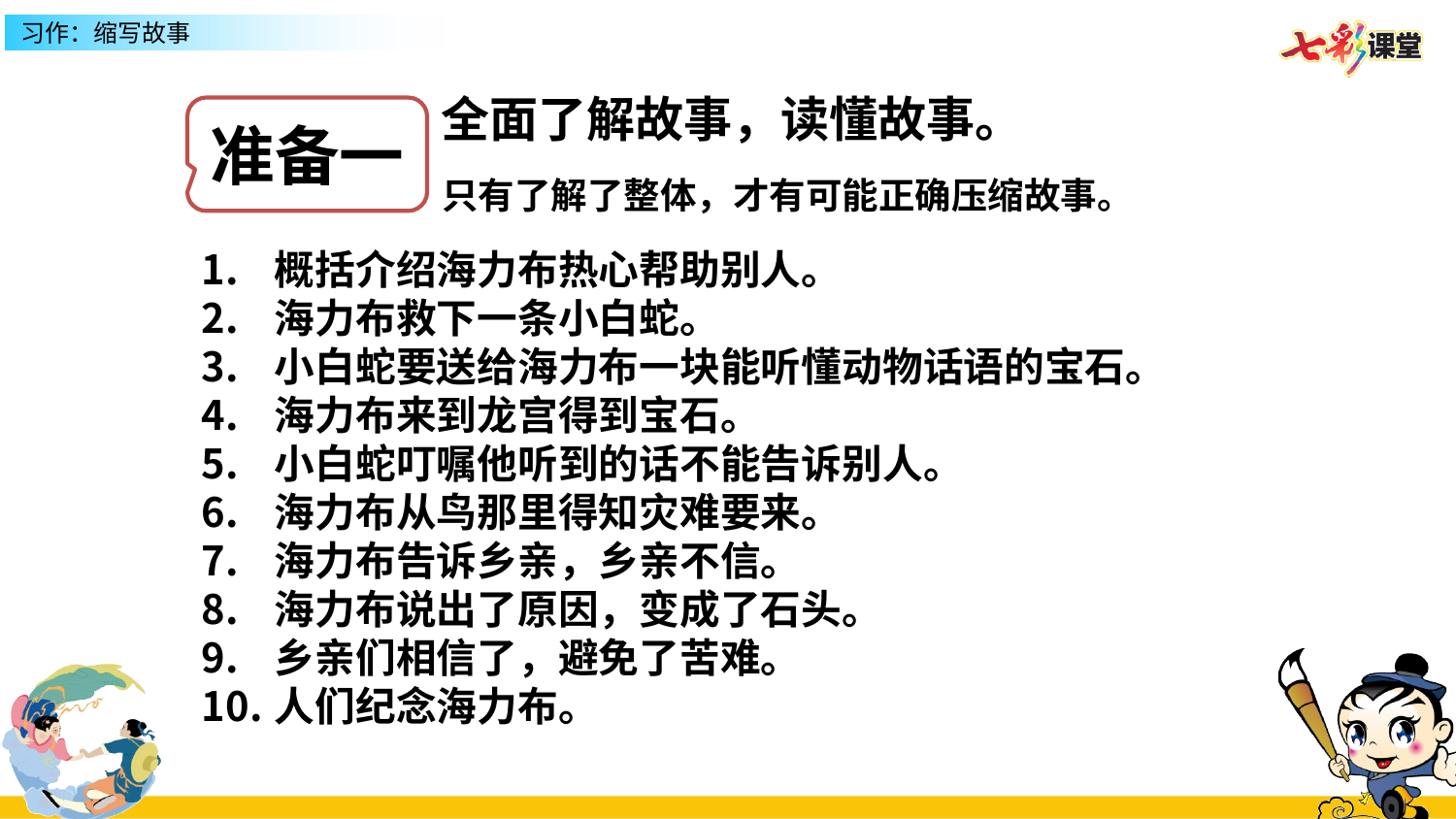

全面了解故事，读懂故事。
准备一
只有了解了整体，才有可能正确压缩故事。
概括介绍海力布热心帮助别人。
海力布救下一条小白蛇。
小白蛇要送给海力布一块能听懂动物话语的宝石。
海力布来到龙宫得到宝石。
小白蛇叮嘱他听到的话不能告诉别人。
海力布从鸟那里得知灾难要来。
海力布告诉乡亲，乡亲不信。
海力布说出了原因，变成了石头。
乡亲们相信了，避免了苦难。
人们纪念海力布。